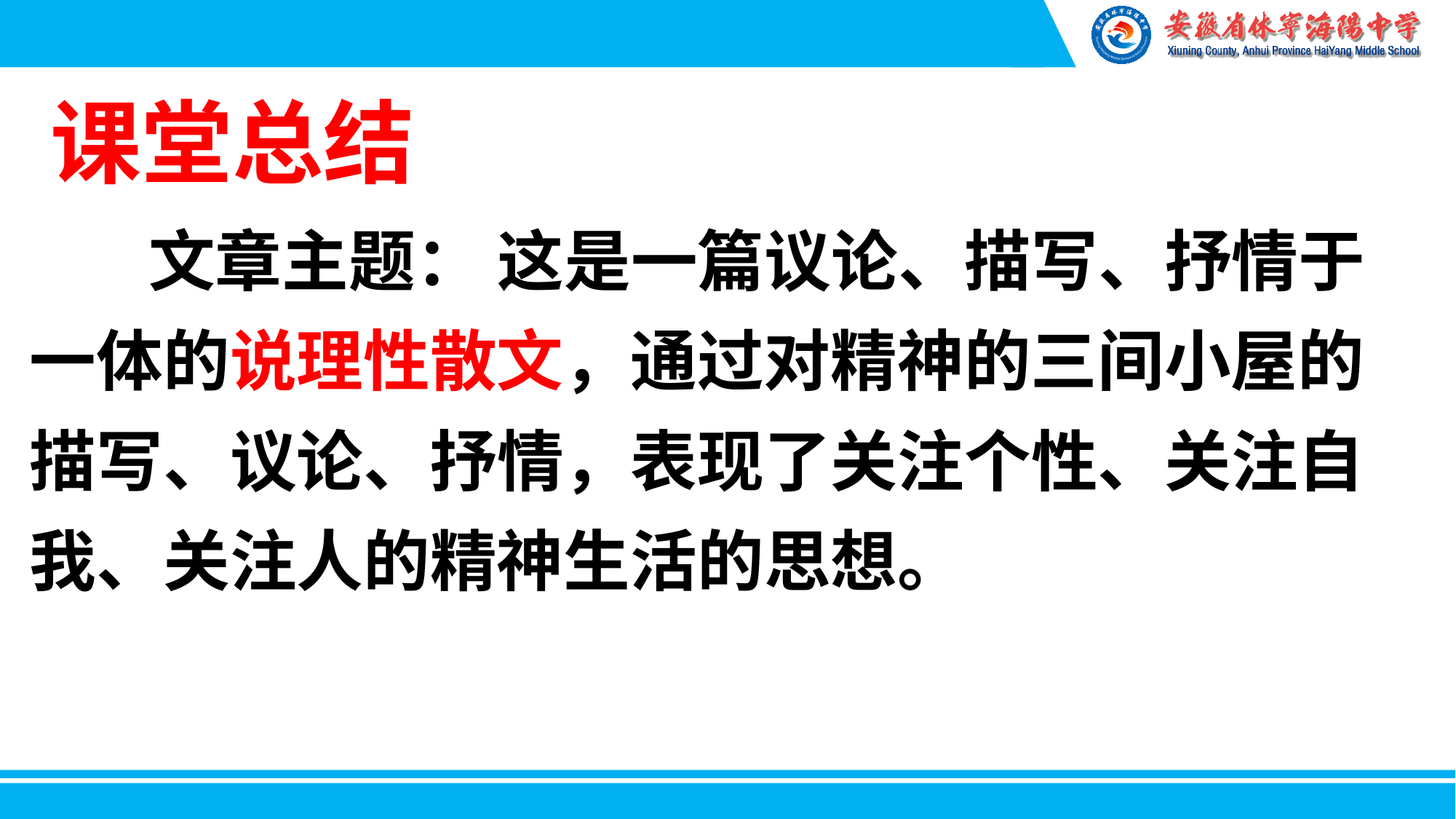

课堂总结
       文章主题： 这是一篇议论、描写、抒情于一体的说理性散文，通过对精神的三间小屋的描写、议论、抒情，表现了关注个性、关注自我、关注人的精神生活的思想。